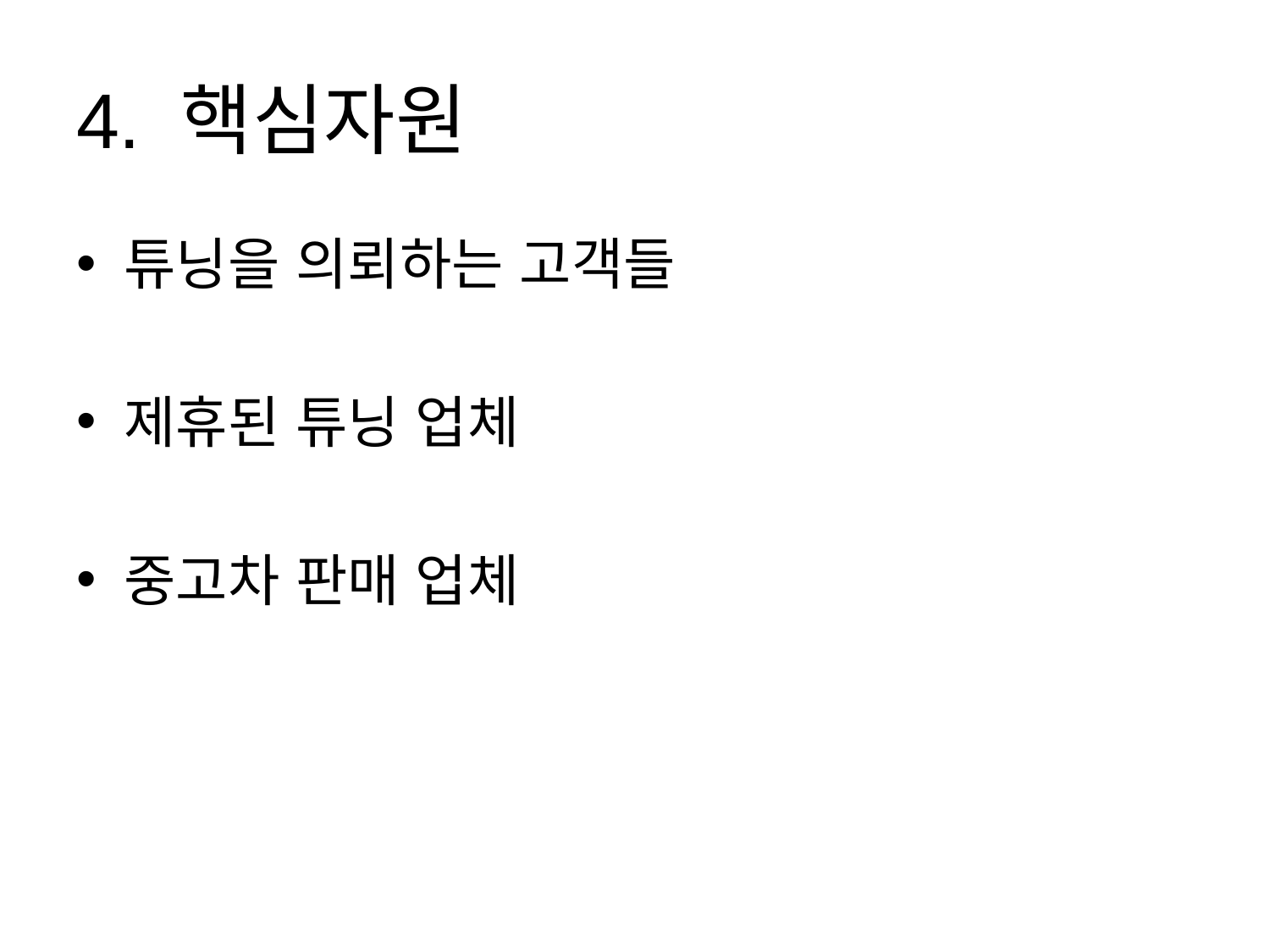

# 4. 핵심자원
튜닝을 의뢰하는 고객들

제휴된 튜닝 업체

중고차 판매 업체